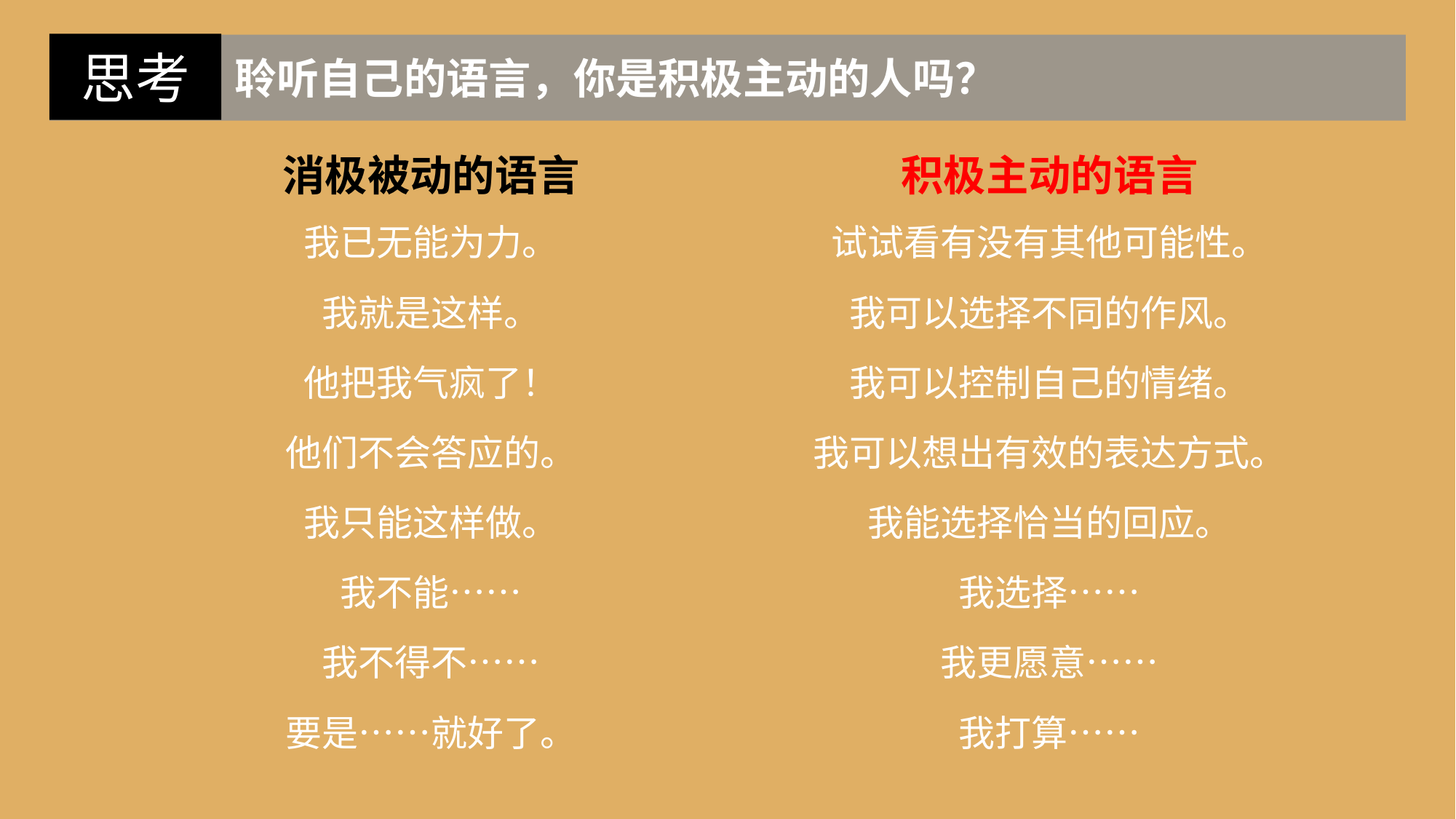

思考
                 聆听自己的语言，你是积极主动的人吗？
| 消极被动的语言 | 积极主动的语言 |
| --- | --- |
| 我已无能为力。 | 试试看有没有其他可能性。 |
| 我就是这样。 | 我可以选择不同的作风。 |
| 他把我气疯了！ | 我可以控制自己的情绪。 |
| 他们不会答应的。 | 我可以想出有效的表达方式。 |
| 我只能这样做。 | 我能选择恰当的回应。 |
| 我不能…… | 我选择…… |
| 我不得不…… | 我更愿意…… |
| 要是……就好了。 | 我打算…… |